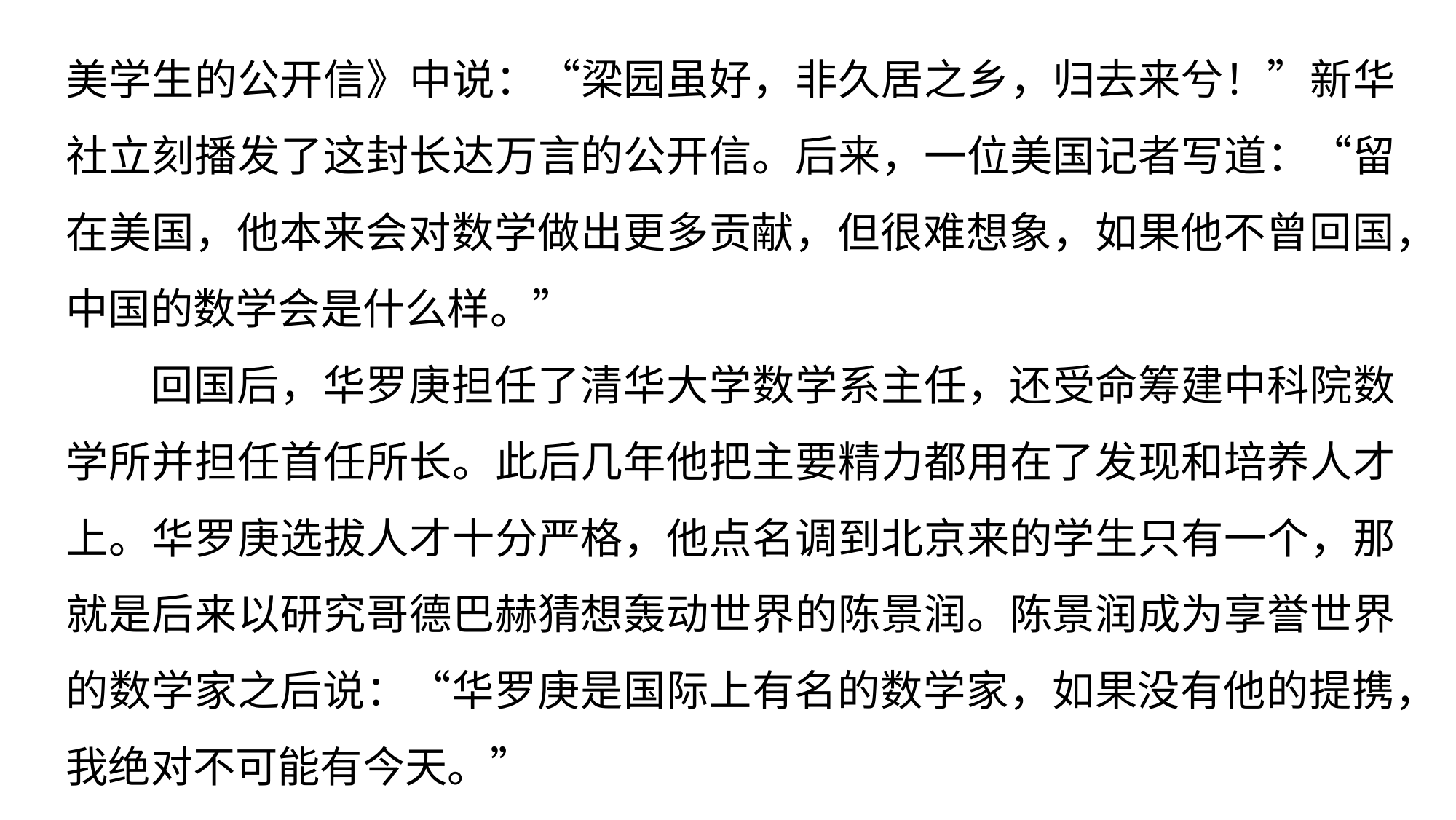

美学生的公开信》中说：“梁园虽好，非久居之乡，归去来兮！”新华社立刻播发了这封长达万言的公开信。后来，一位美国记者写道：“留在美国，他本来会对数学做出更多贡献，但很难想象，如果他不曾回国，中国的数学会是什么样。”
回国后，华罗庚担任了清华大学数学系主任，还受命筹建中科院数学所并担任首任所长。此后几年他把主要精力都用在了发现和培养人才上。华罗庚选拔人才十分严格，他点名调到北京来的学生只有一个，那就是后来以研究哥德巴赫猜想轰动世界的陈景润。陈景润成为享誉世界的数学家之后说：“华罗庚是国际上有名的数学家，如果没有他的提携，我绝对不可能有今天。”